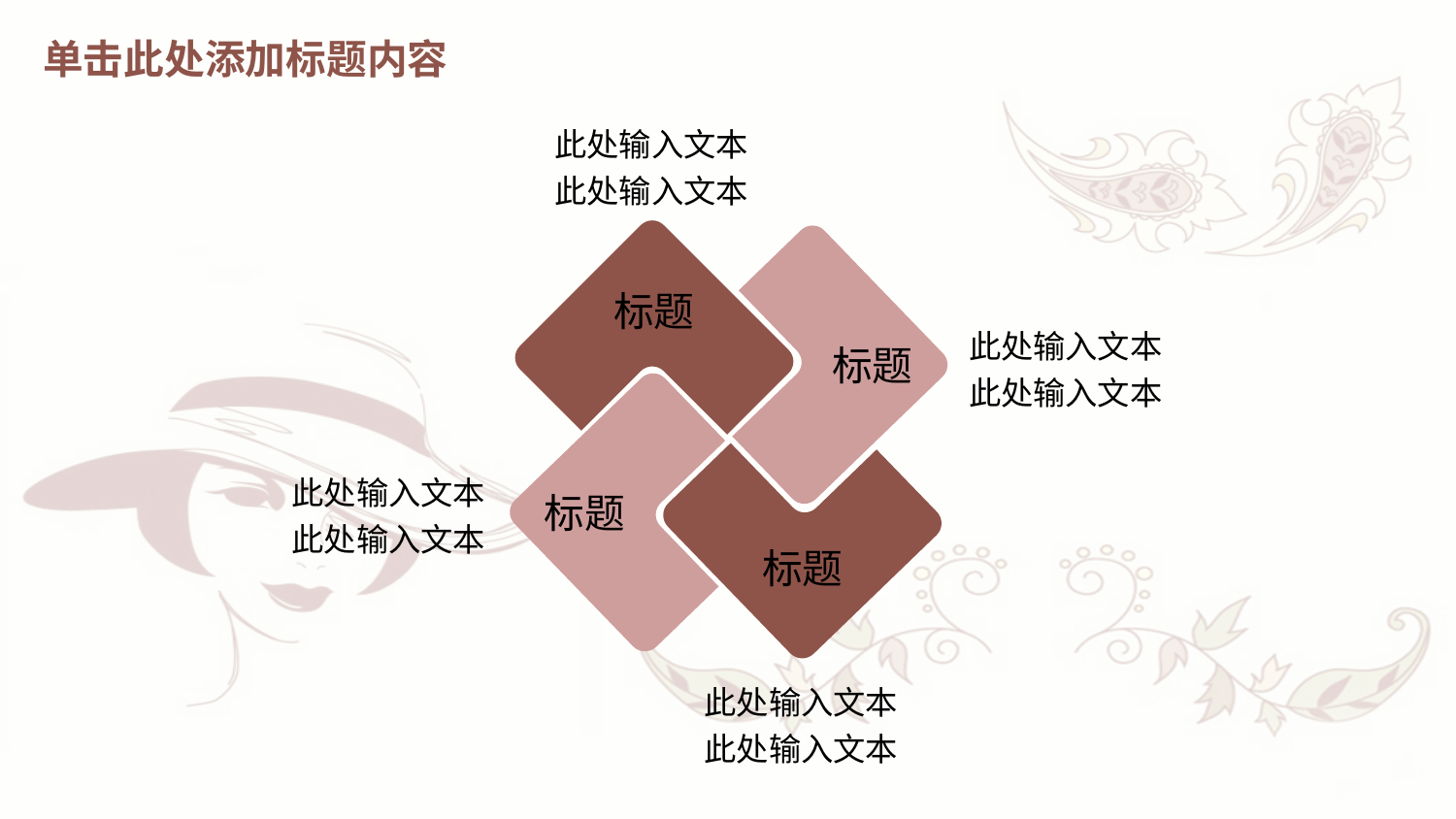

单击此处添加标题内容
此处输入文本
此处输入文本
标题
标题
标题
标题
此处输入文本
此处输入文本
此处输入文本
此处输入文本
此处输入文本
此处输入文本